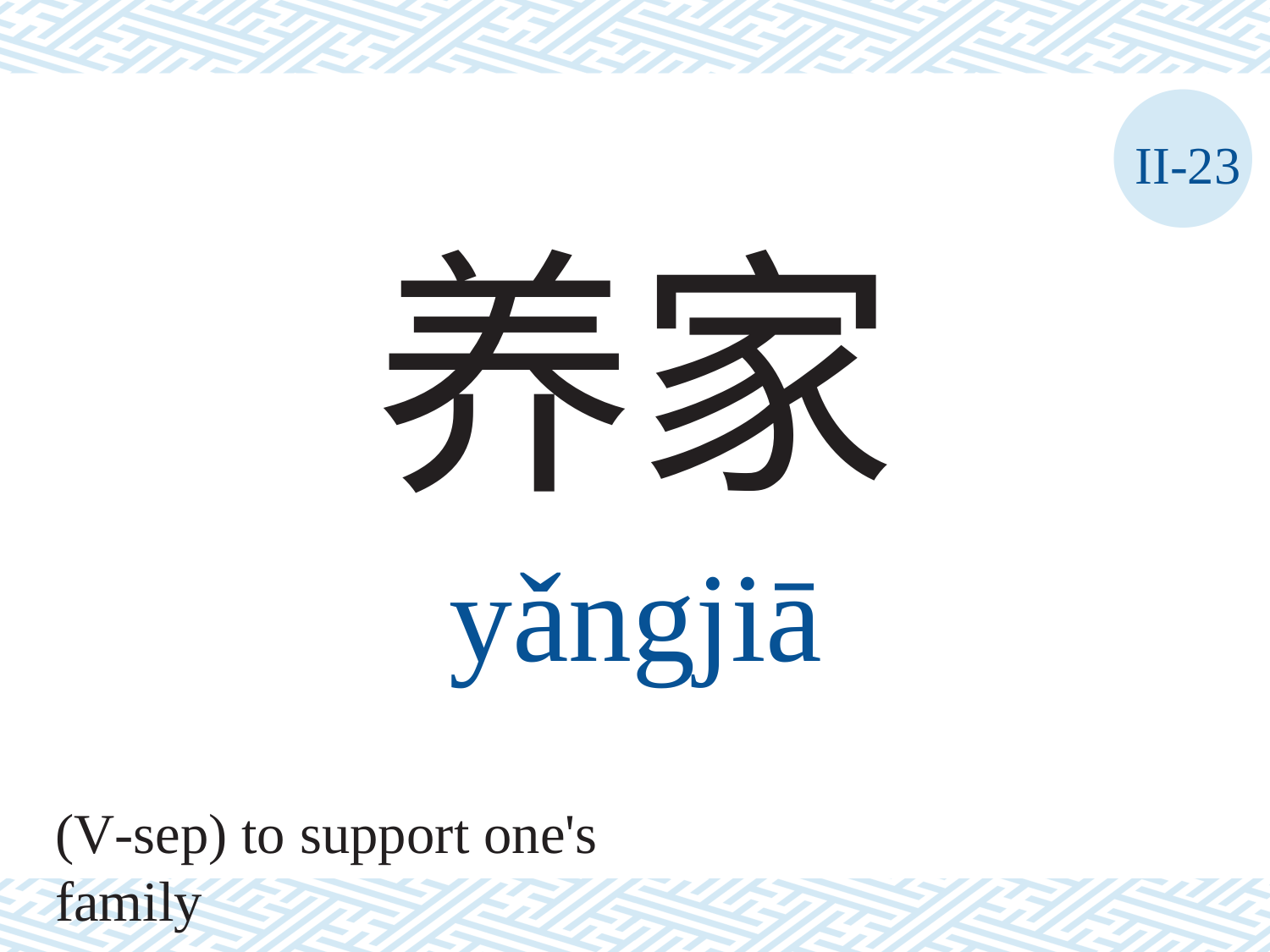

II-23
养家
yǎngjiā
(V-sep) to support one's family